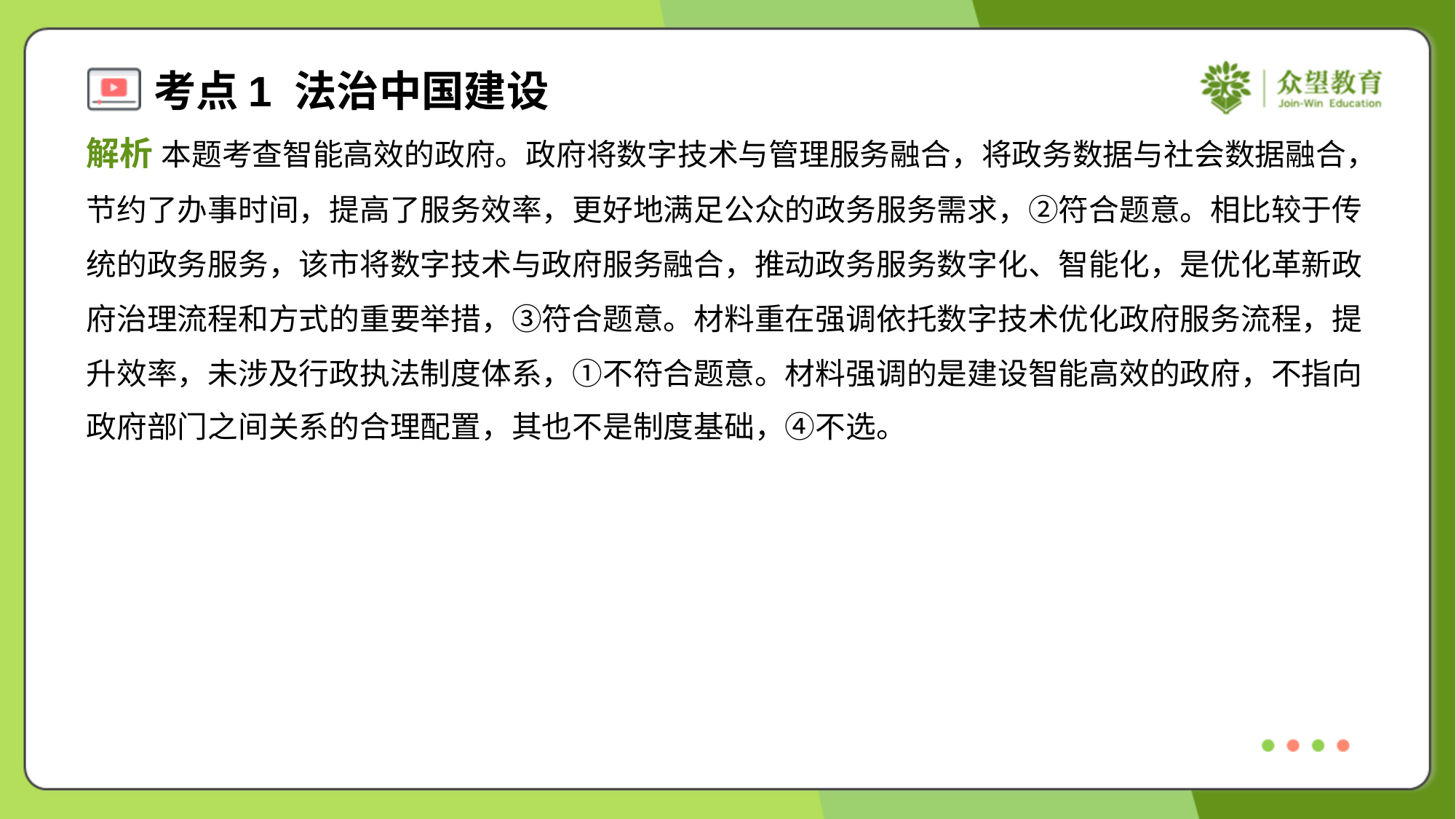

解析 本题考查智能高效的政府。政府将数字技术与管理服务融合，将政务数据与社会数据融合，
节约了办事时间，提高了服务效率，更好地满足公众的政务服务需求，②符合题意。相比较于传
统的政务服务，该市将数字技术与政府服务融合，推动政务服务数字化、智能化，是优化革新政
府治理流程和方式的重要举措，③符合题意。材料重在强调依托数字技术优化政府服务流程，提
升效率，未涉及行政执法制度体系，①不符合题意。材料强调的是建设智能高效的政府，不指向
政府部门之间关系的合理配置，其也不是制度基础，④不选。